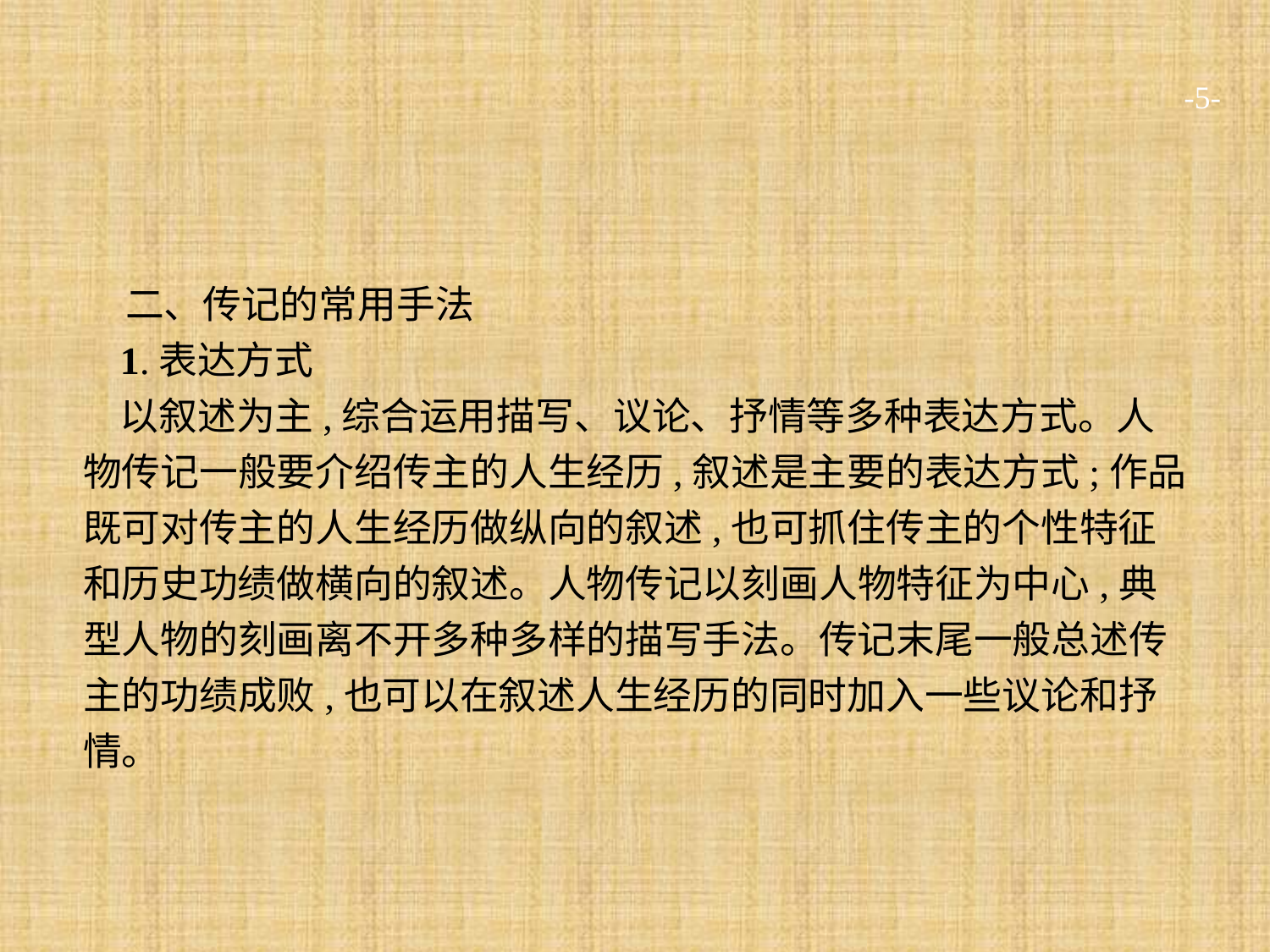

-5-
二、传记的常用手法
1.表达方式
以叙述为主,综合运用描写、议论、抒情等多种表达方式。人物传记一般要介绍传主的人生经历,叙述是主要的表达方式;作品既可对传主的人生经历做纵向的叙述,也可抓住传主的个性特征和历史功绩做横向的叙述。人物传记以刻画人物特征为中心,典型人物的刻画离不开多种多样的描写手法。传记末尾一般总述传主的功绩成败,也可以在叙述人生经历的同时加入一些议论和抒情。